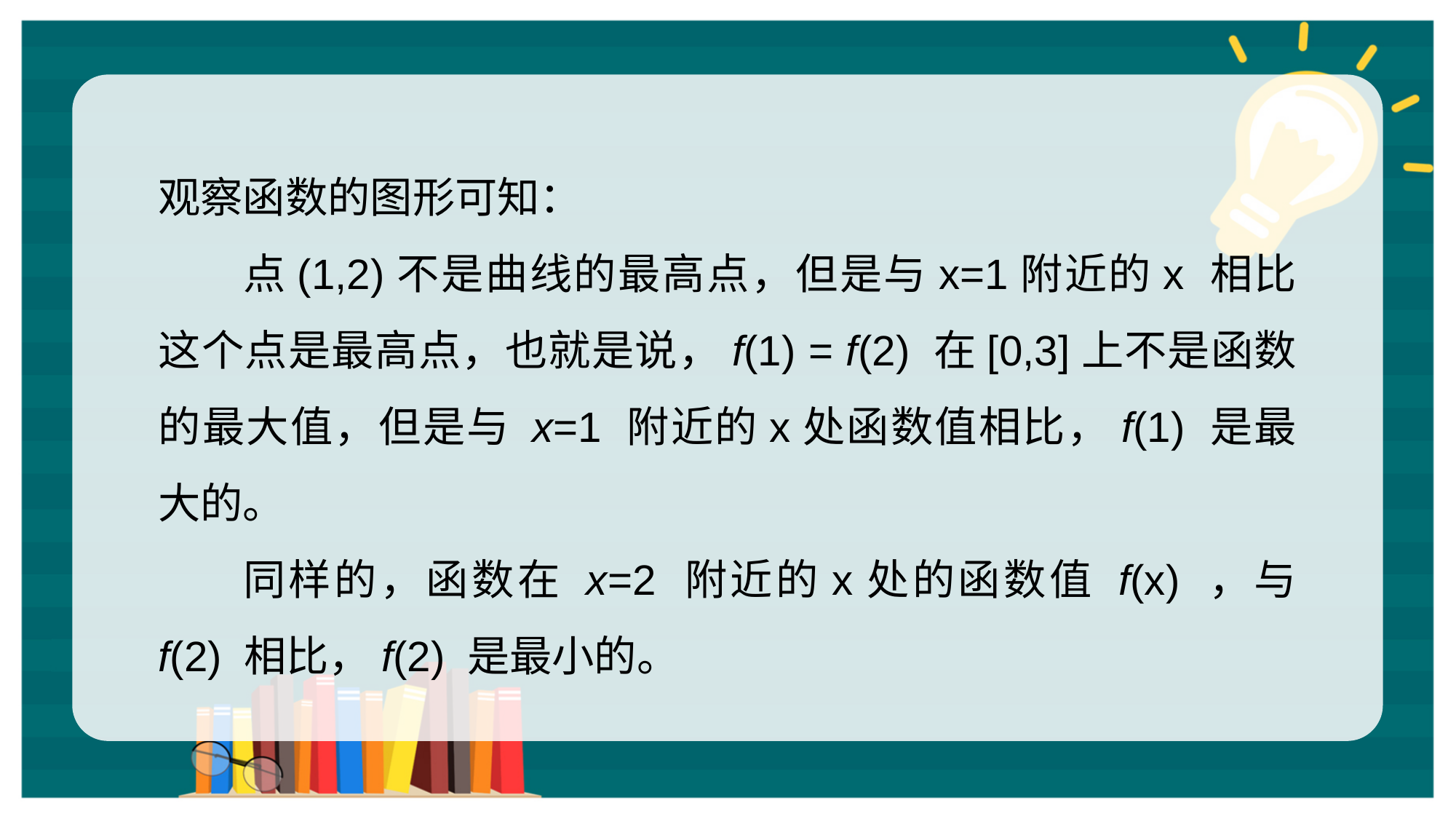

观察函数的图形可知：
点(1,2)不是曲线的最高点，但是与x=1附近的x 相比这个点是最高点，也就是说，f(1) = f(2) 在[0,3]上不是函数的最大值，但是与 x=1 附近的x处函数值相比，f(1) 是最大的。
同样的，函数在 x=2 附近的x处的函数值 f(x) ，与 f(2) 相比，f(2) 是最小的。